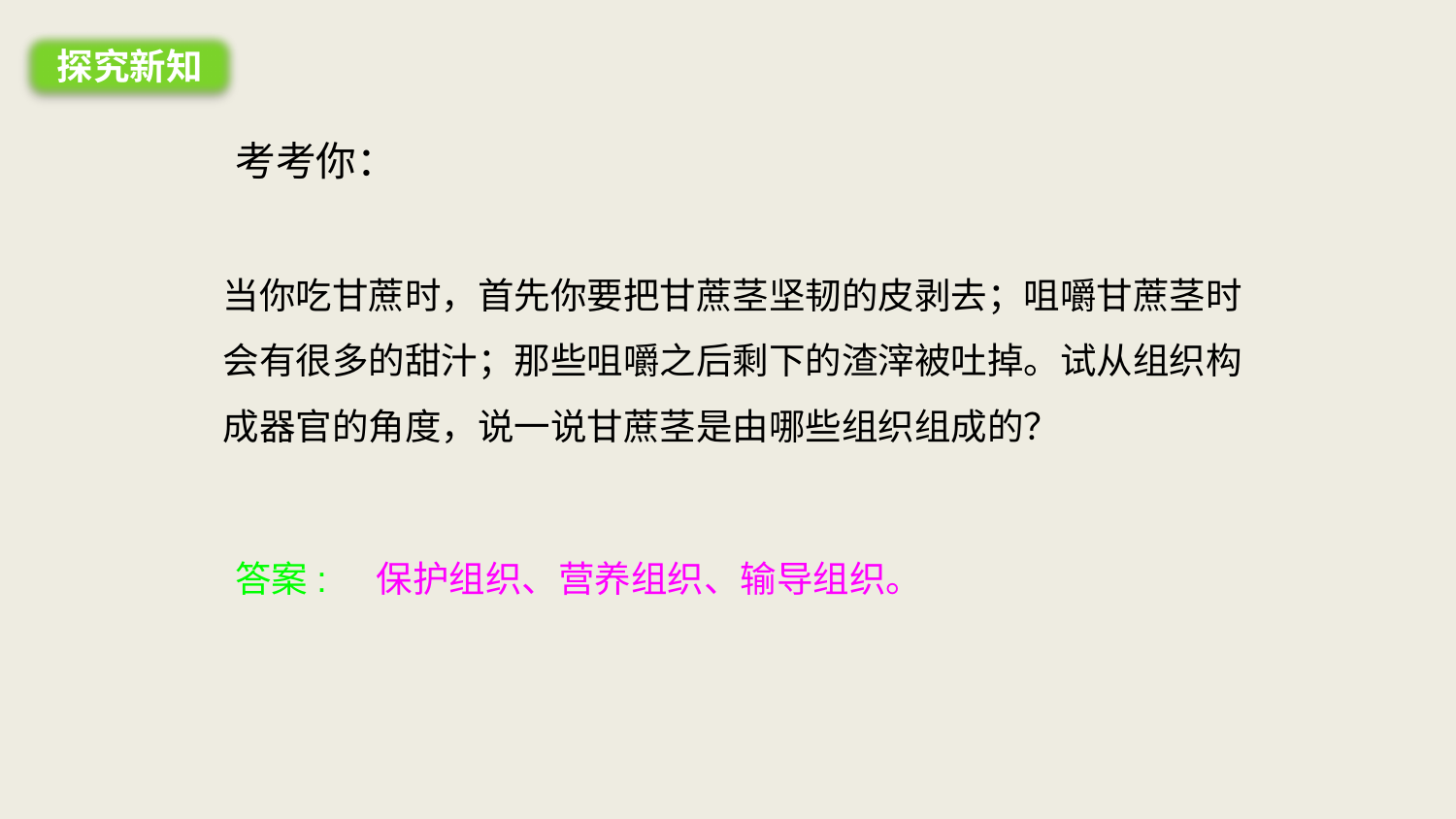

探究新知
考考你：
当你吃甘蔗时，首先你要把甘蔗茎坚韧的皮剥去；咀嚼甘蔗茎时会有很多的甜汁；那些咀嚼之后剩下的渣滓被吐掉。试从组织构成器官的角度，说一说甘蔗茎是由哪些组织组成的？
答案:    保护组织、营养组织、输导组织。